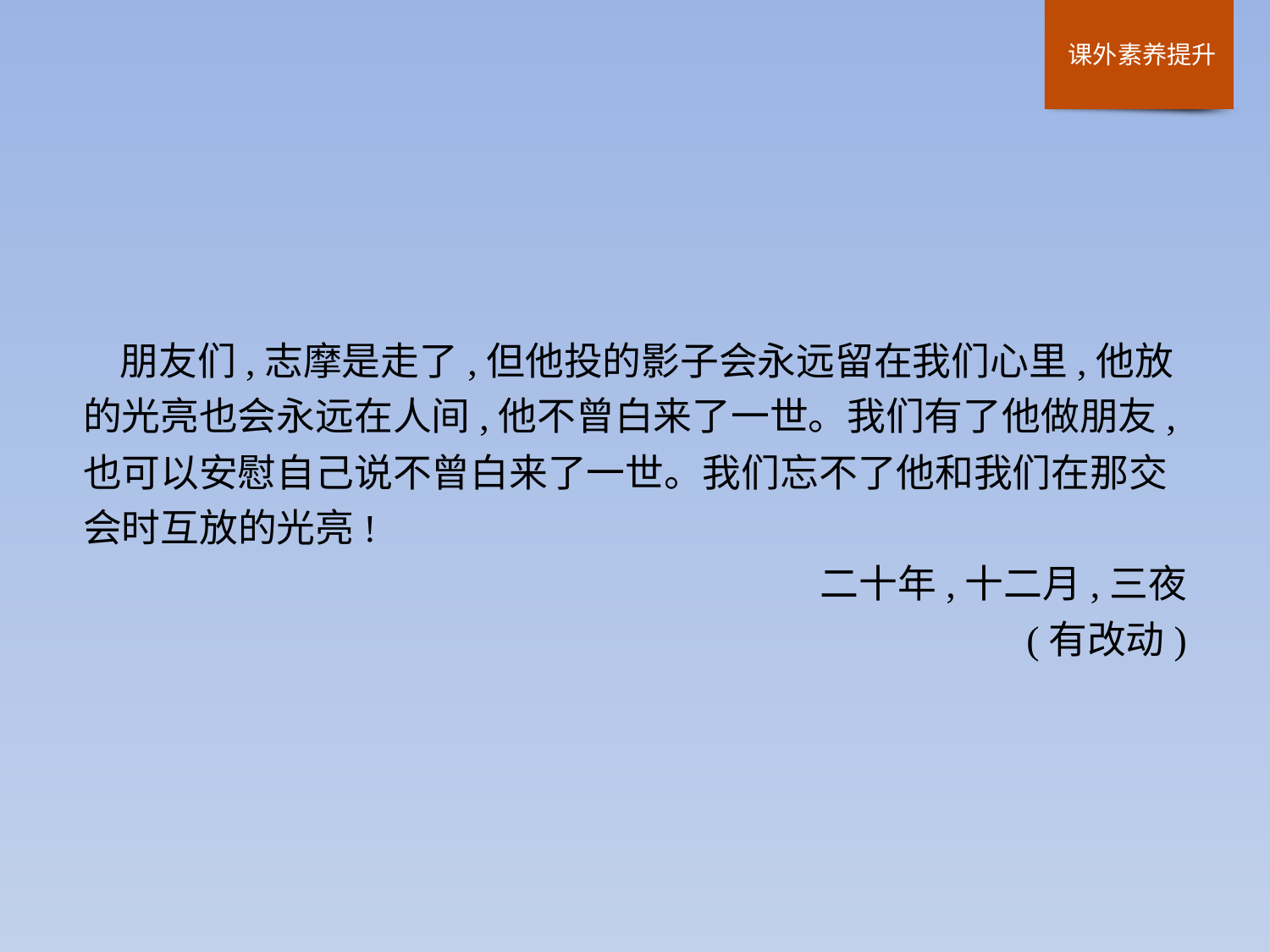

朋友们,志摩是走了,但他投的影子会永远留在我们心里,他放的光亮也会永远在人间,他不曾白来了一世。我们有了他做朋友,也可以安慰自己说不曾白来了一世。我们忘不了他和我们在那交会时互放的光亮!
二十年,十二月,三夜
(有改动)